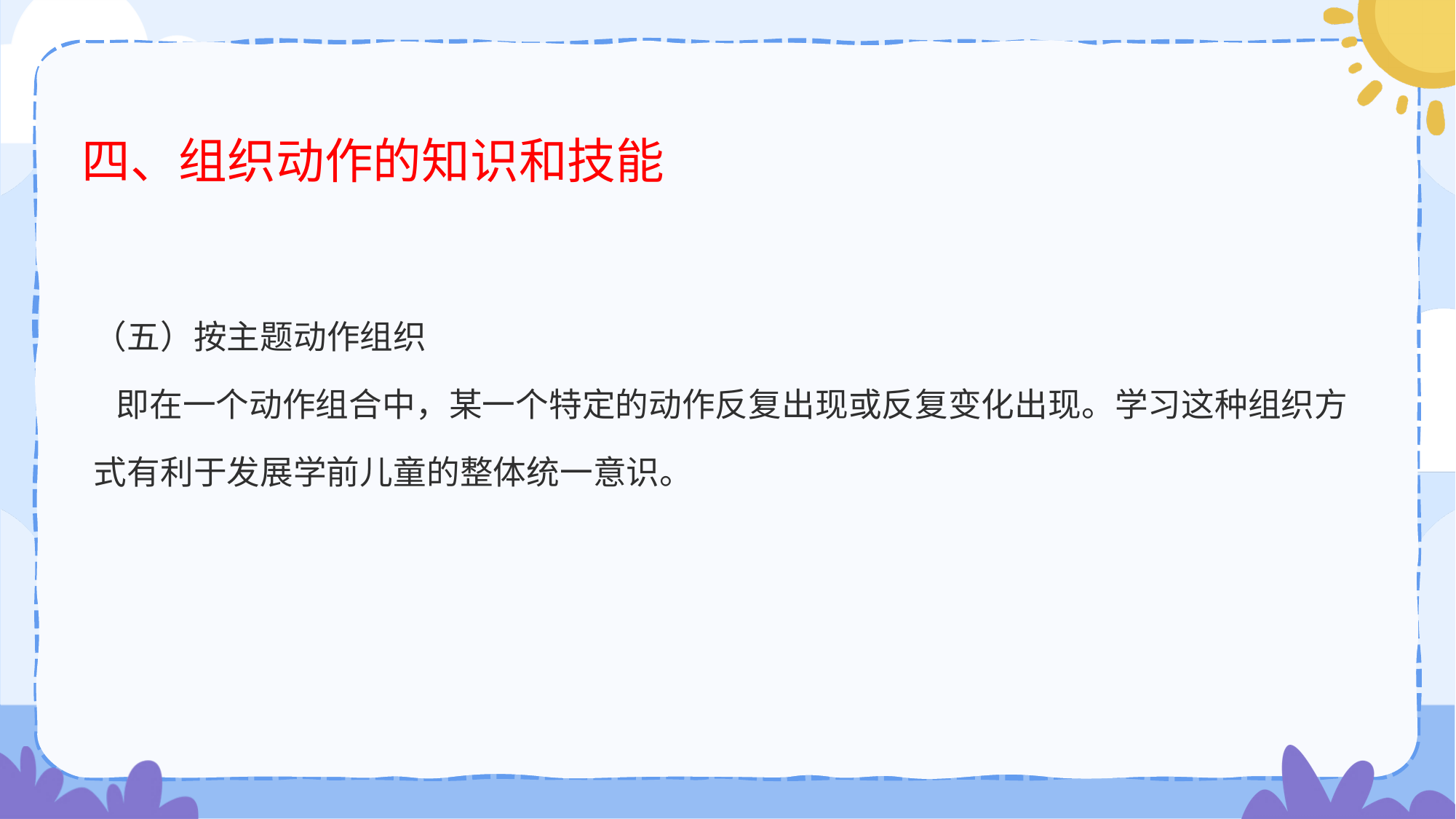

# 四、组织动作的知识和技能
（五）按主题动作组织
   即在一个动作组合中，某一个特定的动作反复出现或反复变化出现。学习这种组织方式有利于发展学前儿童的整体统一意识。